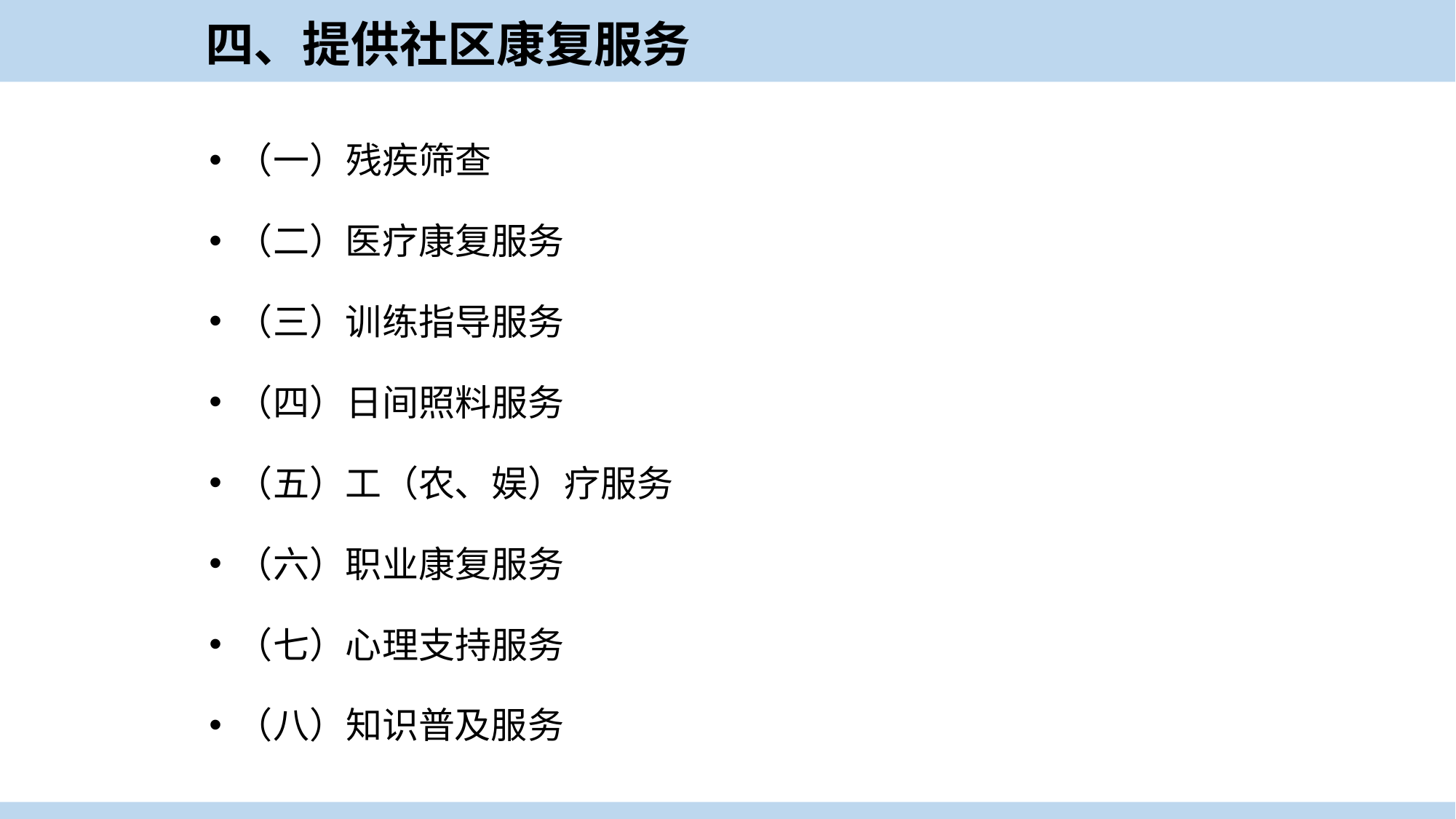

四、提供社区康复服务
（一）残疾筛查
（二）医疗康复服务
（三）训练指导服务
（四）日间照料服务
（五）工（农、娱）疗服务
（六）职业康复服务
（七）心理支持服务
（八）知识普及服务